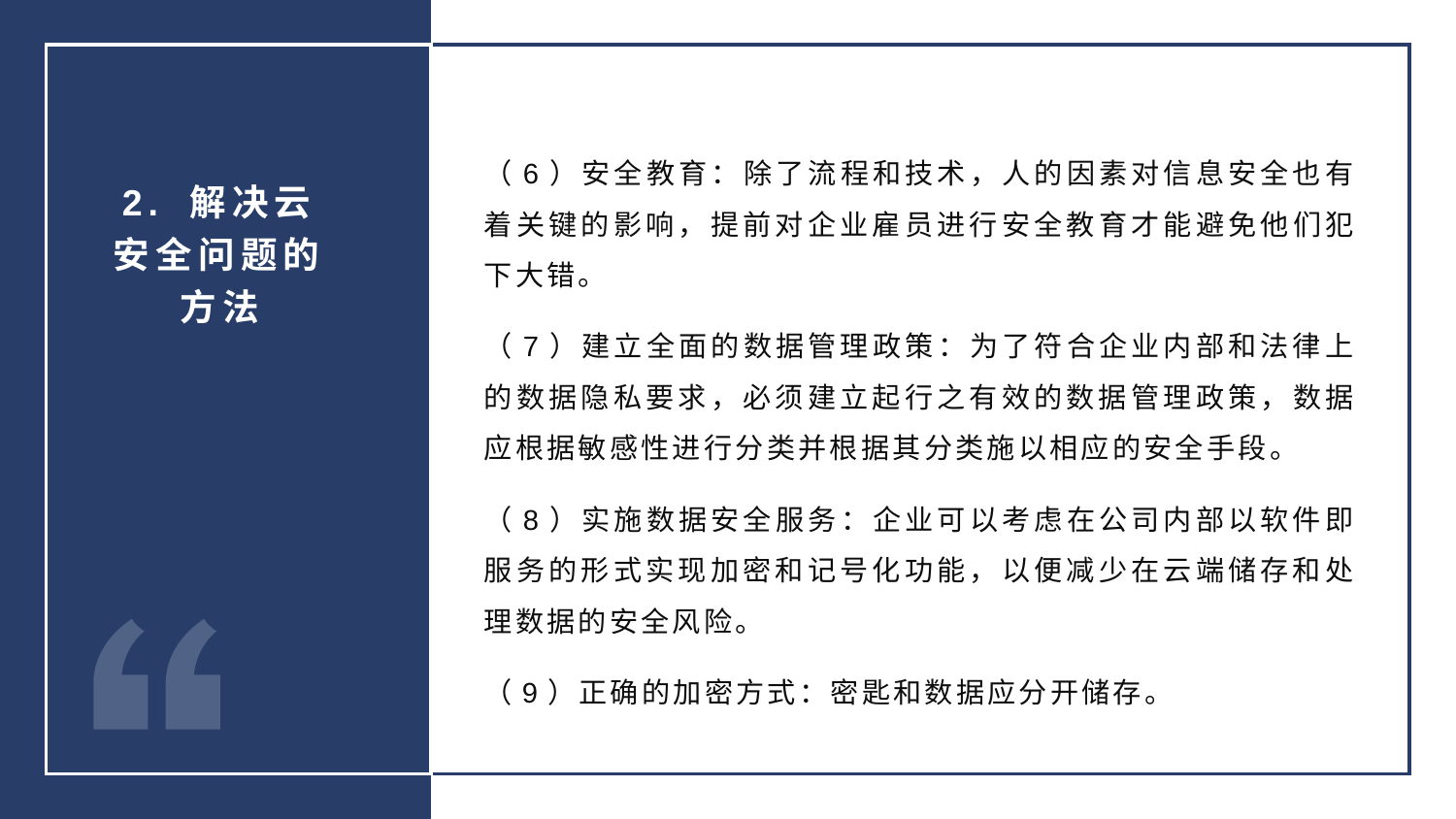

（6）安全教育：除了流程和技术，人的因素对信息安全也有着关键的影响，提前对企业雇员进行安全教育才能避免他们犯下大错。
（7）建立全面的数据管理政策：为了符合企业内部和法律上的数据隐私要求，必须建立起行之有效的数据管理政策，数据应根据敏感性进行分类并根据其分类施以相应的安全手段。
（8）实施数据安全服务：企业可以考虑在公司内部以软件即服务的形式实现加密和记号化功能，以便减少在云端储存和处理数据的安全风险。
（9）正确的加密方式：密匙和数据应分开储存。
2. 解决云安全问题的方法